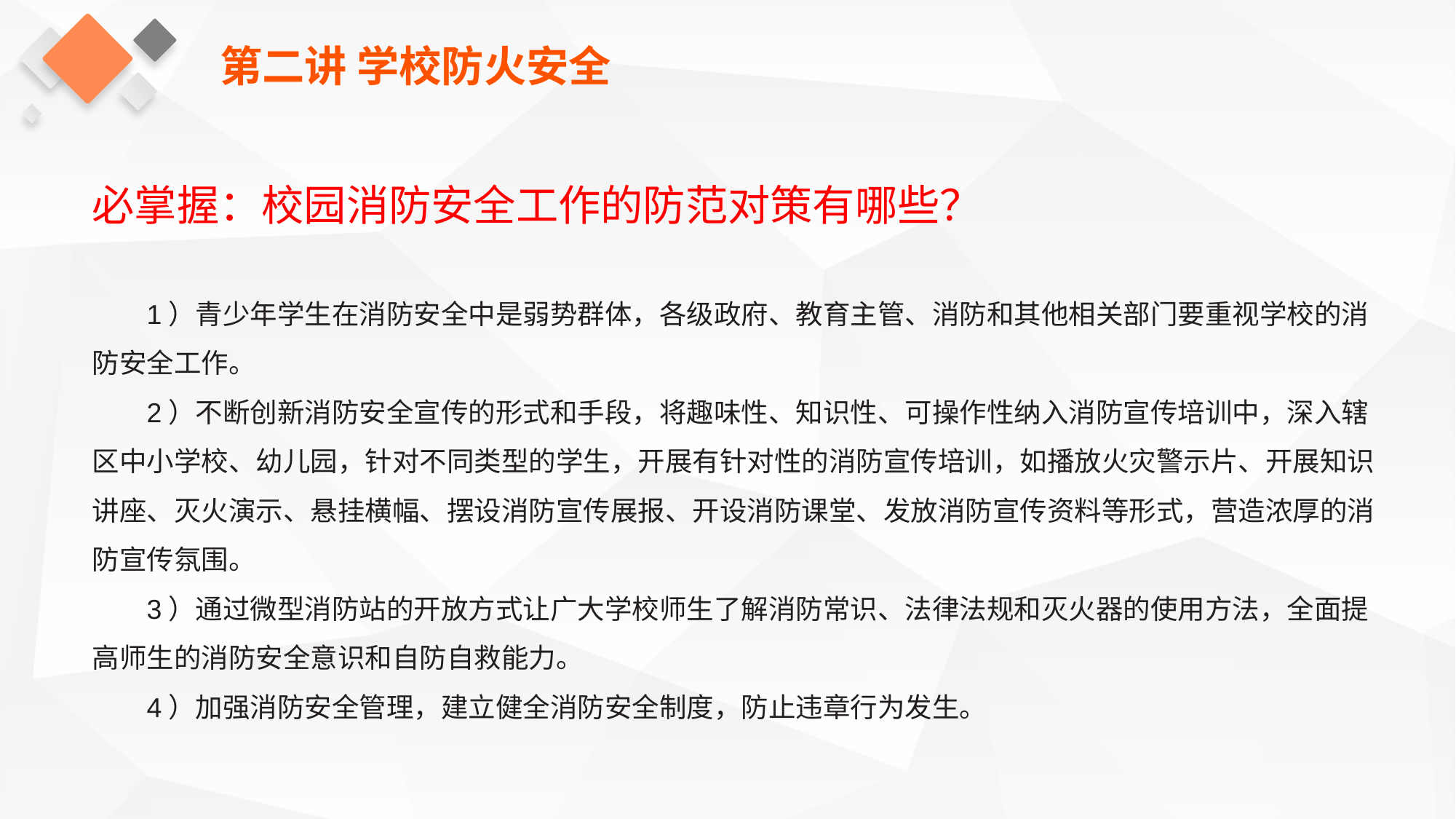

第二讲 学校防火安全
必掌握：校园消防安全工作的防范对策有哪些？
1）青少年学生在消防安全中是弱势群体，各级政府、教育主管、消防和其他相关部门要重视学校的消防安全工作。
2）不断创新消防安全宣传的形式和手段，将趣味性、知识性、可操作性纳入消防宣传培训中，深入辖区中小学校、幼儿园，针对不同类型的学生，开展有针对性的消防宣传培训，如播放火灾警示片、开展知识讲座、灭火演示、悬挂横幅、摆设消防宣传展报、开设消防课堂、发放消防宣传资料等形式，营造浓厚的消防宣传氛围。
3）通过微型消防站的开放方式让广大学校师生了解消防常识、法律法规和灭火器的使用方法，全面提高师生的消防安全意识和自防自救能力。
4）加强消防安全管理，建立健全消防安全制度，防止违章行为发生。